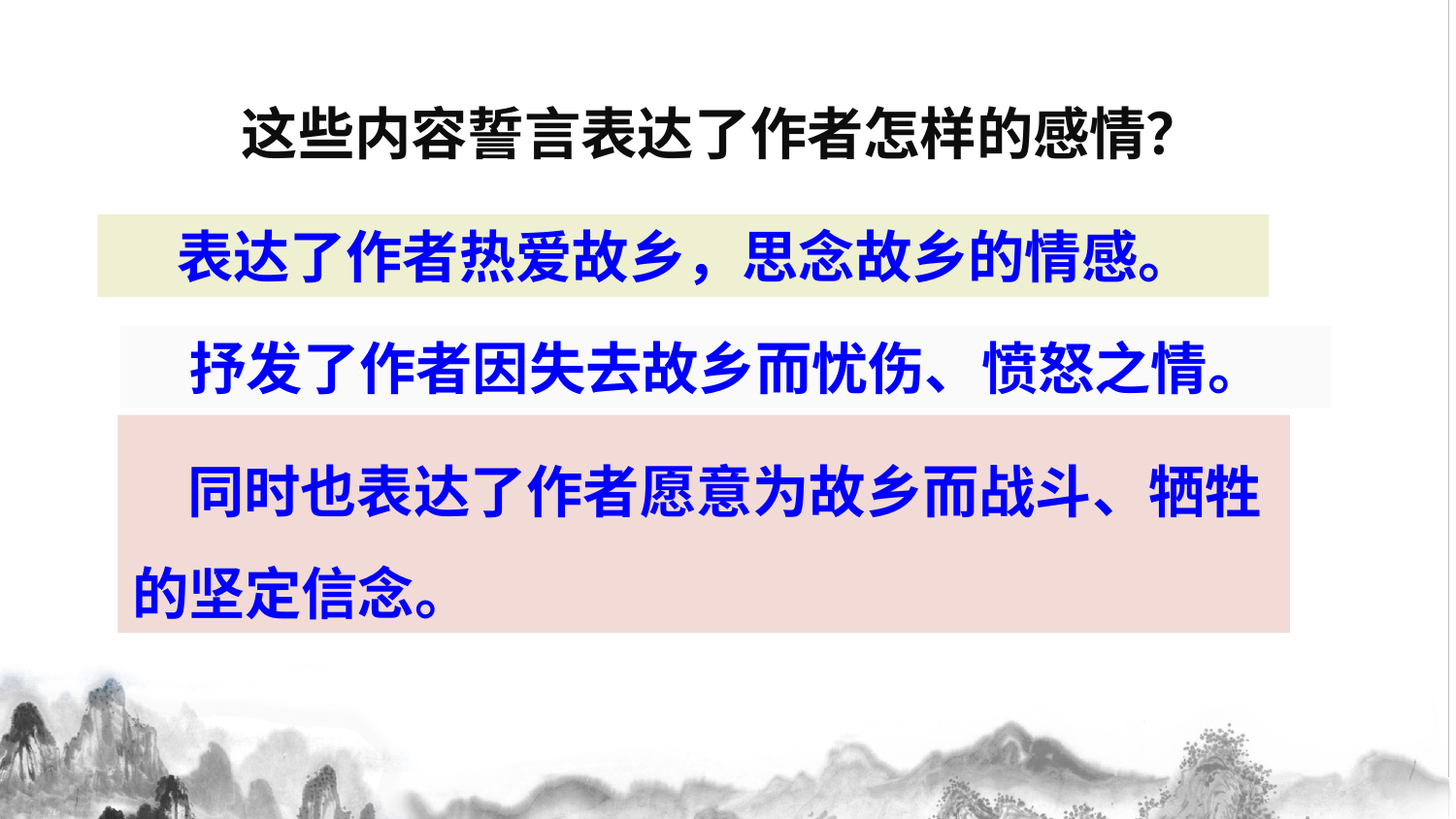

这些内容誓言表达了作者怎样的感情？
    表达了作者热爱故乡，思念故乡的情感。
    抒发了作者因失去故乡而忧伤、愤怒之情。
    同时也表达了作者愿意为故乡而战斗、牺牲的坚定信念。